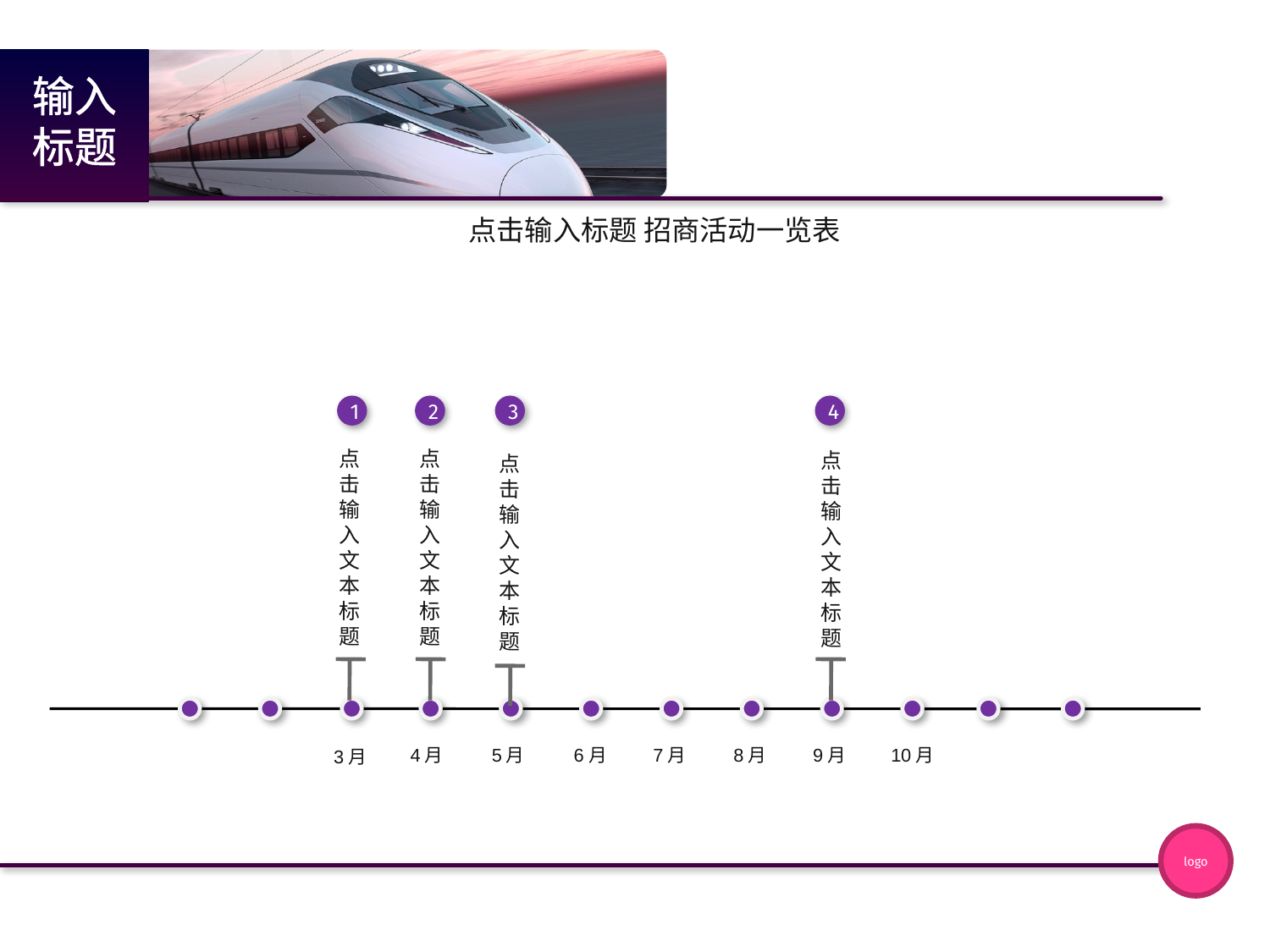

输入标题
点击输入标题 招商活动一览表
1
2
3
4
点击输入文本标题
点击输入文本标题
点击输入文本标题
点击输入文本标题

4月
5月
6月
7月
8月
9月
10月
3月